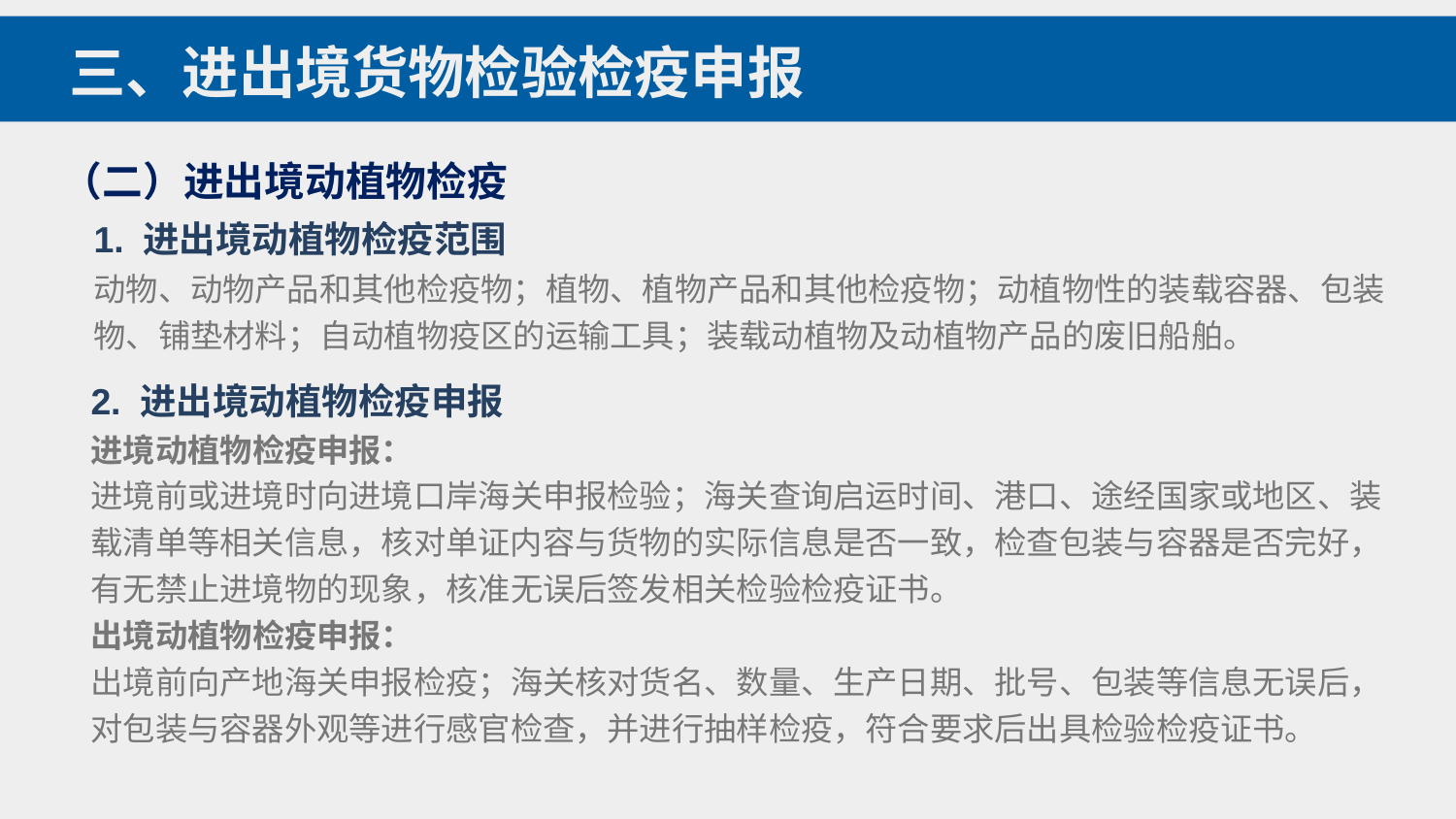

三、进出境货物检验检疫申报
（二）进出境动植物检疫
1. 进出境动植物检疫范围
动物、动物产品和其他检疫物；植物、植物产品和其他检疫物；动植物性的装载容器、包装物、铺垫材料；自动植物疫区的运输工具；装载动植物及动植物产品的废旧船舶。
2. 进出境动植物检疫申报
进境动植物检疫申报：
进境前或进境时向进境口岸海关申报检验；海关查询启运时间、港口、途经国家或地区、装载清单等相关信息，核对单证内容与货物的实际信息是否一致，检查包装与容器是否完好，有无禁止进境物的现象，核准无误后签发相关检验检疫证书。
出境动植物检疫申报：
出境前向产地海关申报检疫；海关核对货名、数量、生产日期、批号、包装等信息无误后，对包装与容器外观等进行感官检查，并进行抽样检疫，符合要求后出具检验检疫证书。